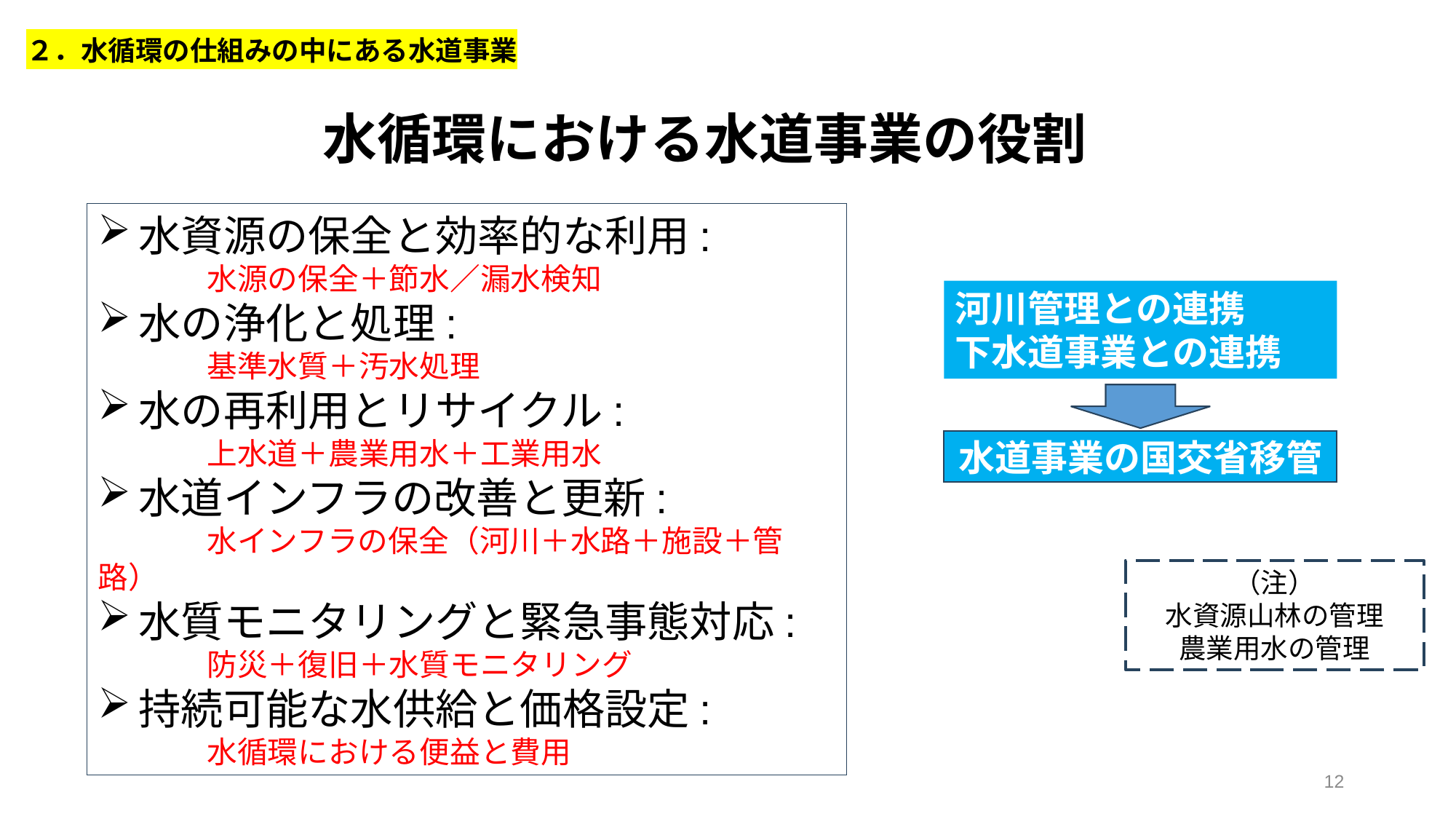

２．水循環の仕組みの中にある水道事業
水循環における水道事業の役割
水資源の保全と効率的な利用:
	水源の保全＋節水／漏水検知
水の浄化と処理:
	基準水質＋汚水処理
水の再利用とリサイクル:
	上水道＋農業用水＋工業用水
水道インフラの改善と更新:
	水インフラの保全（河川＋水路＋施設＋管路）
水質モニタリングと緊急事態対応:
	防災＋復旧＋水質モニタリング
持続可能な水供給と価格設定:
	水循環における便益と費用
河川管理との連携
下水道事業との連携

水道事業の国交省移管
（注）
水資源山林の管理
農業用水の管理
12